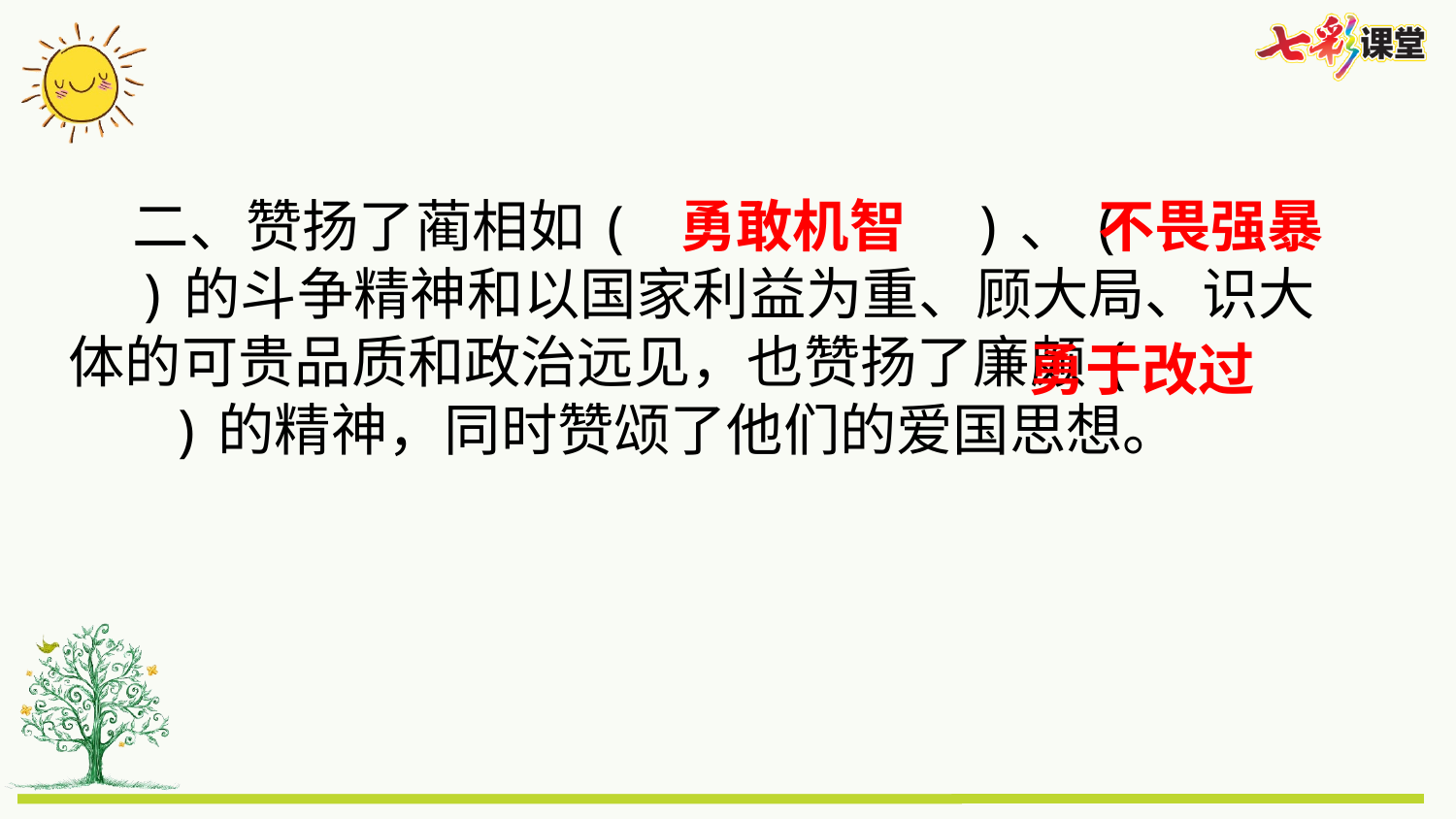

二、赞扬了蔺相如(          )、(          )的斗争精神和以国家利益为重、顾大局、识大体的可贵品质和政治远见，也赞扬了廉颇(          )的精神，同时赞颂了他们的爱国思想。
勇敢机智
不畏强暴
勇于改过